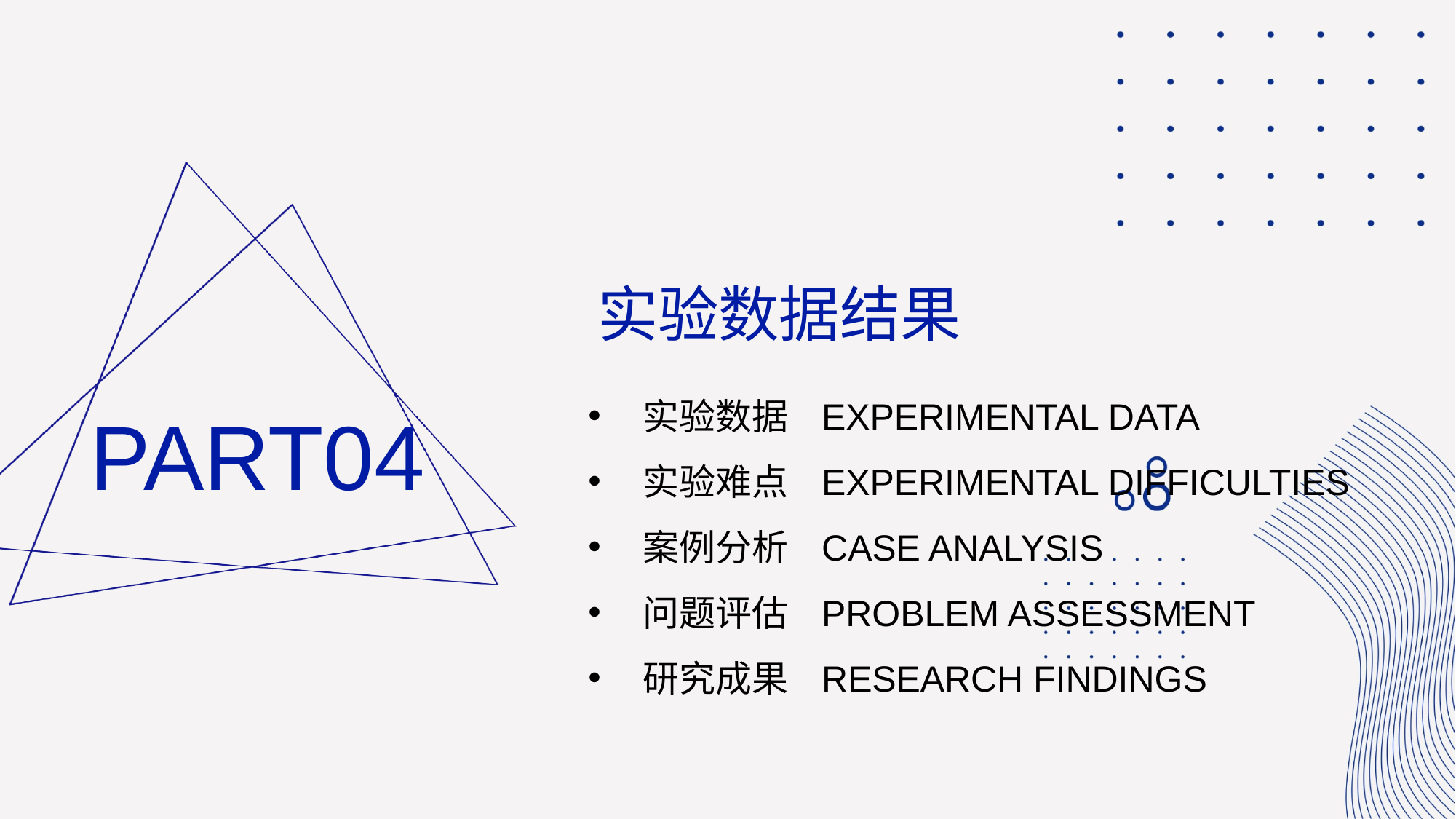

实验数据结果
实验数据   EXPERIMENTAL DATA
实验难点   EXPERIMENTAL DIFFICULTIES
案例分析   CASE ANALYSIS
问题评估   PROBLEM ASSESSMENT
研究成果   RESEARCH FINDINGS
PART04